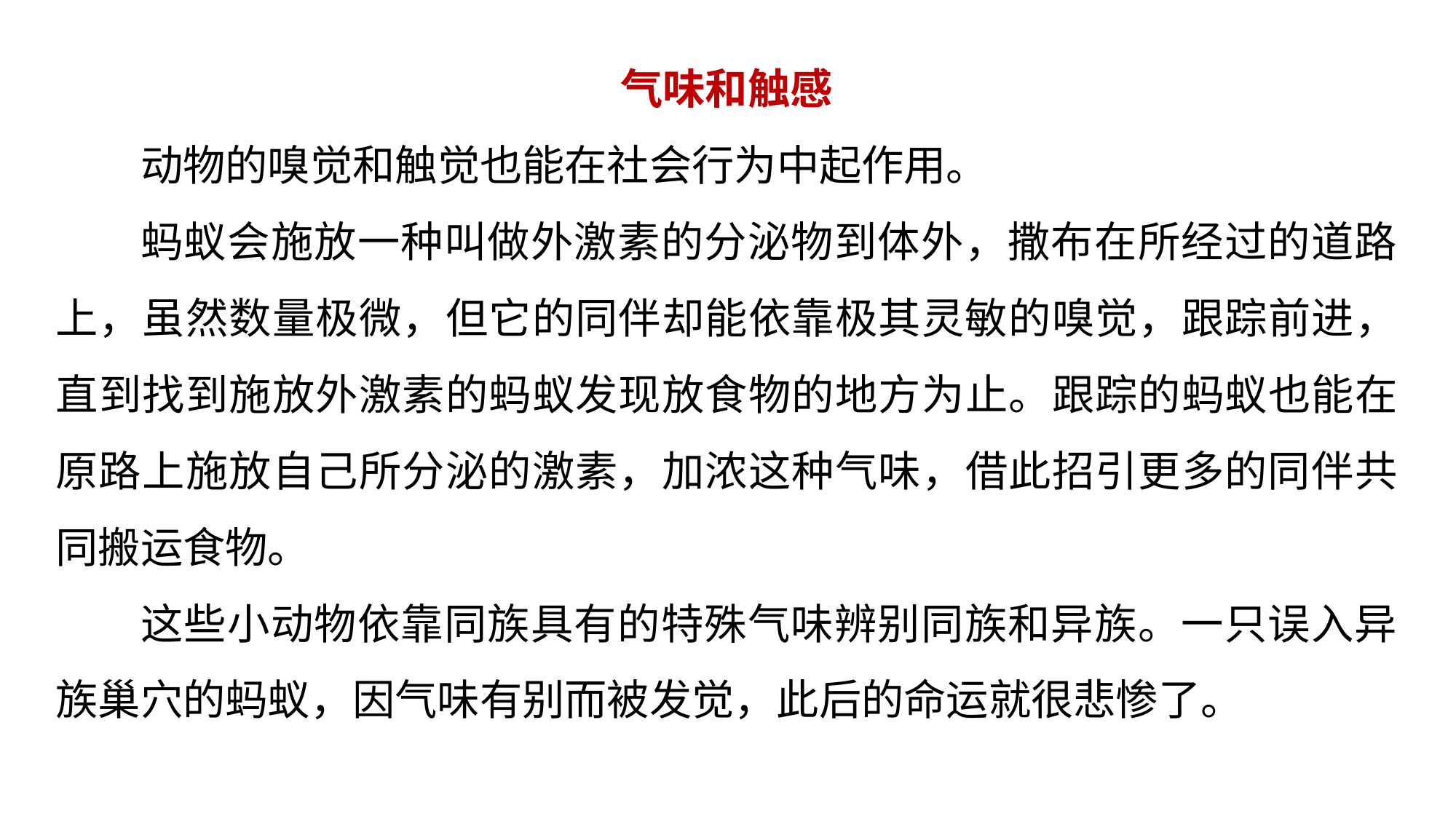

气味和触感
动物的嗅觉和触觉也能在社会行为中起作用。
蚂蚁会施放一种叫做外激素的分泌物到体外，撒布在所经过的道路上，虽然数量极微，但它的同伴却能依靠极其灵敏的嗅觉，跟踪前进，直到找到施放外激素的蚂蚁发现放食物的地方为止。跟踪的蚂蚁也能在原路上施放自己所分泌的激素，加浓这种气味，借此招引更多的同伴共同搬运食物。
这些小动物依靠同族具有的特殊气味辨别同族和异族。一只误入异族巢穴的蚂蚁，因气味有别而被发觉，此后的命运就很悲惨了。